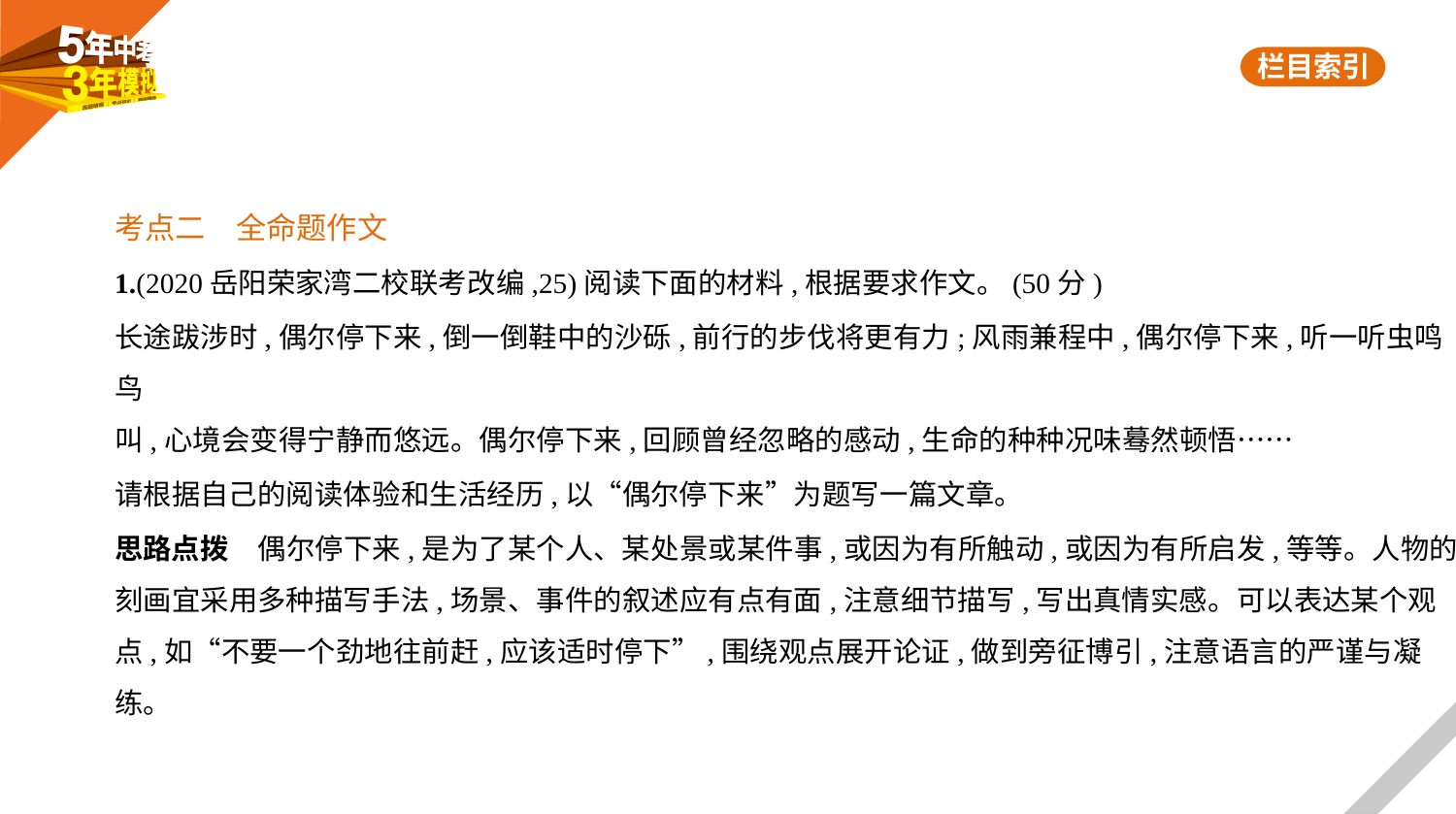

考点二　全命题作文
1.(2020岳阳荣家湾二校联考改编,25)阅读下面的材料,根据要求作文。(50分)
长途跋涉时,偶尔停下来,倒一倒鞋中的沙砾,前行的步伐将更有力;风雨兼程中,偶尔停下来,听一听虫鸣鸟
叫,心境会变得宁静而悠远。偶尔停下来,回顾曾经忽略的感动,生命的种种况味蓦然顿悟……
请根据自己的阅读体验和生活经历,以“偶尔停下来”为题写一篇文章。
思路点拨　偶尔停下来,是为了某个人、某处景或某件事,或因为有所触动,或因为有所启发,等等。人物的
刻画宜采用多种描写手法,场景、事件的叙述应有点有面,注意细节描写,写出真情实感。可以表达某个观
点,如“不要一个劲地往前赶,应该适时停下”,围绕观点展开论证,做到旁征博引,注意语言的严谨与凝
练。